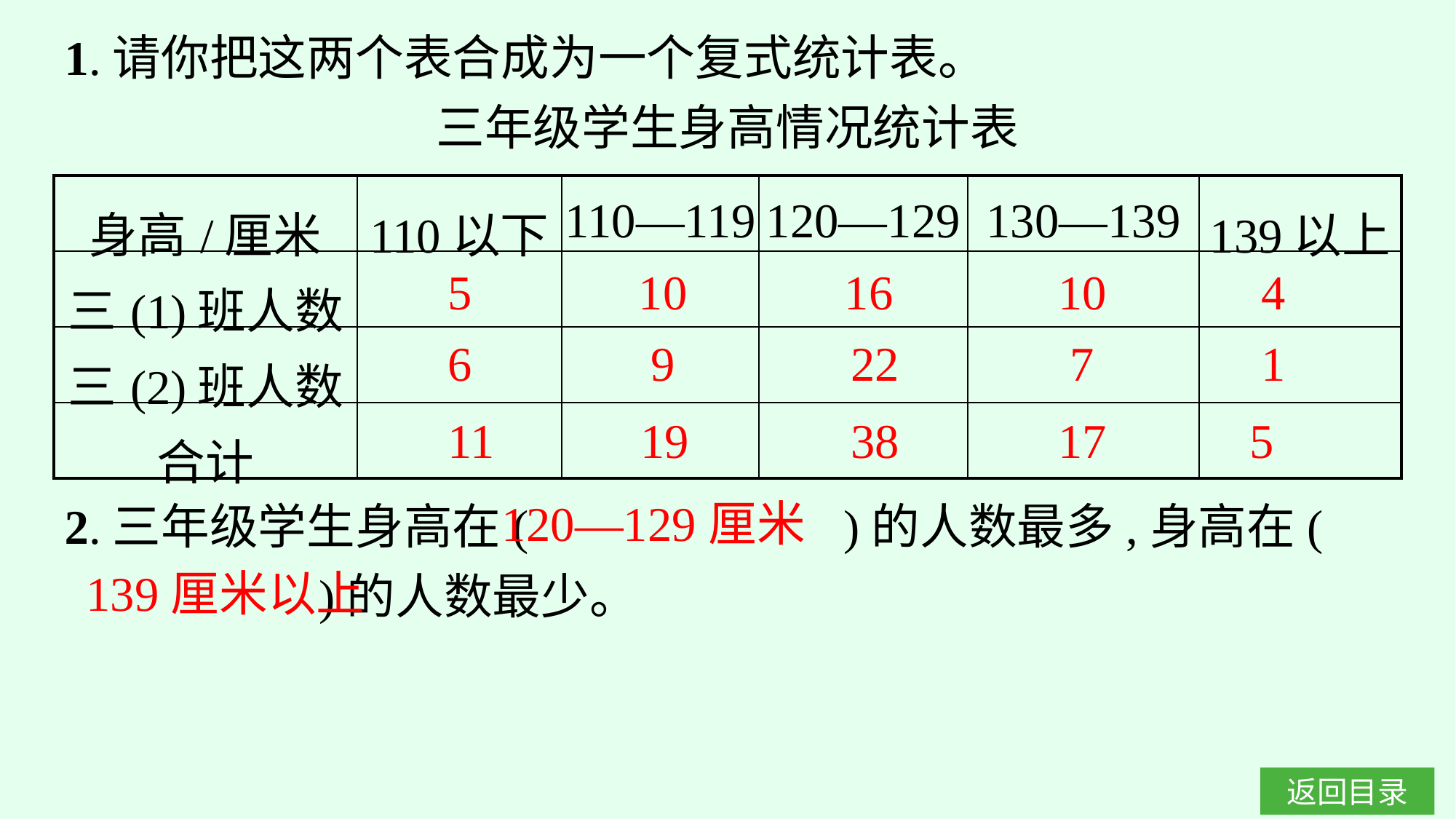

1.请你把这两个表合成为一个复式统计表。
三年级学生身高情况统计表
| 身高/厘米 | 110以下 | 110—119 | 120—129 | 130—139 | 139以上 |
| --- | --- | --- | --- | --- | --- |
| 三(1)班人数 |  |  |  |  |  |
| 三(2)班人数 |  |  |  |  |  |
| 合计 |  |  |  |  |  |
5
10
16
10
4
6
9
22
7
1
11
19
38
17
5
2.三年级学生身高在(　　　　　　)的人数最多,身高在(　　　　　　)的人数最少。
120—129厘米
139厘米以上